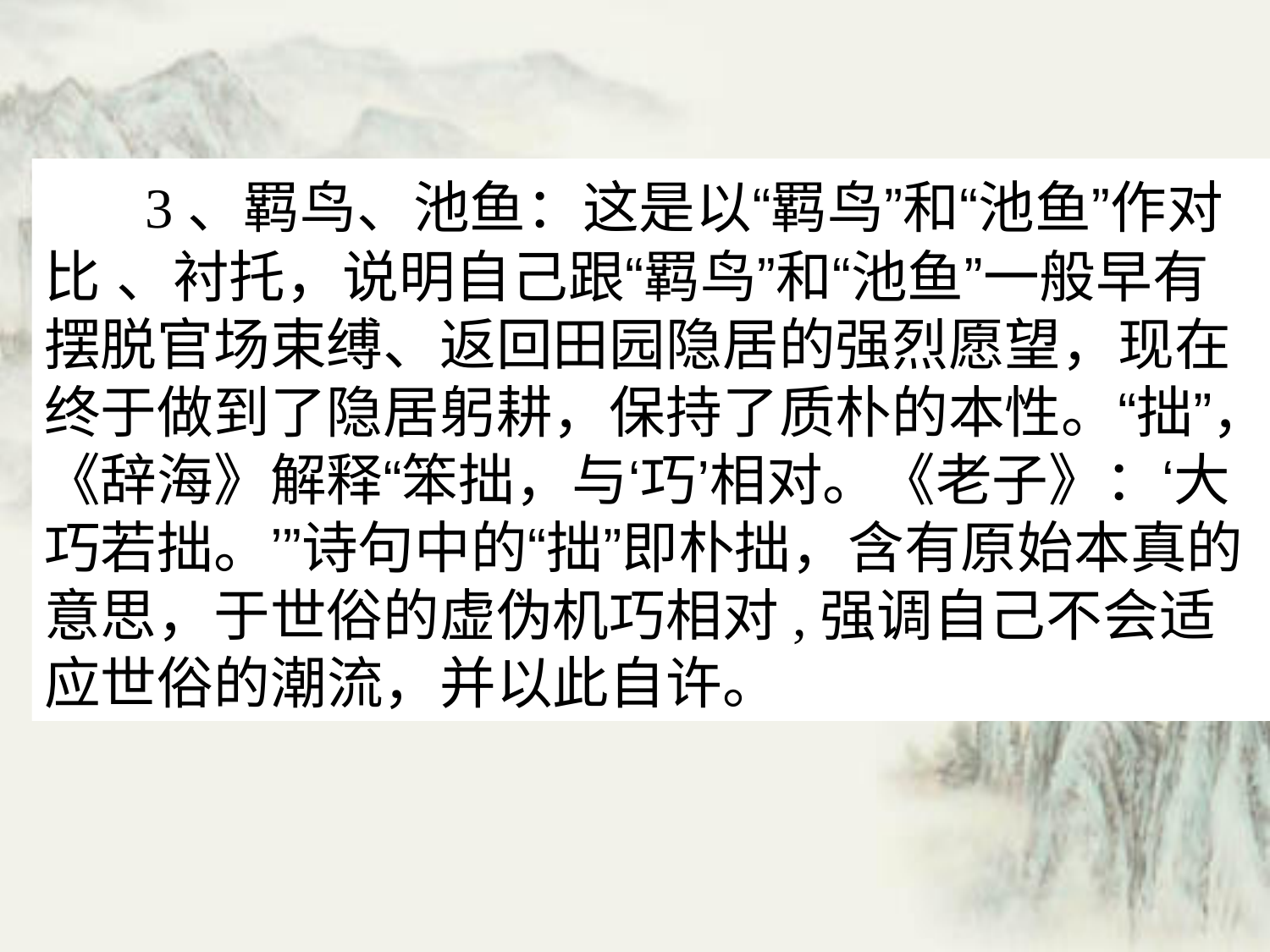

3、羁鸟、池鱼：这是以“羁鸟”和“池鱼”作对比 、衬托，说明自己跟“羁鸟”和“池鱼”一般早有摆脱官场束缚、返回田园隐居的强烈愿望，现在终于做到了隐居躬耕，保持了质朴的本性。“拙”，《辞海》解释“笨拙，与‘巧’相对。《老子》：‘大巧若拙。’”诗句中的“拙”即朴拙，含有原始本真的意思，于世俗的虚伪机巧相对,强调自己不会适应世俗的潮流，并以此自许。